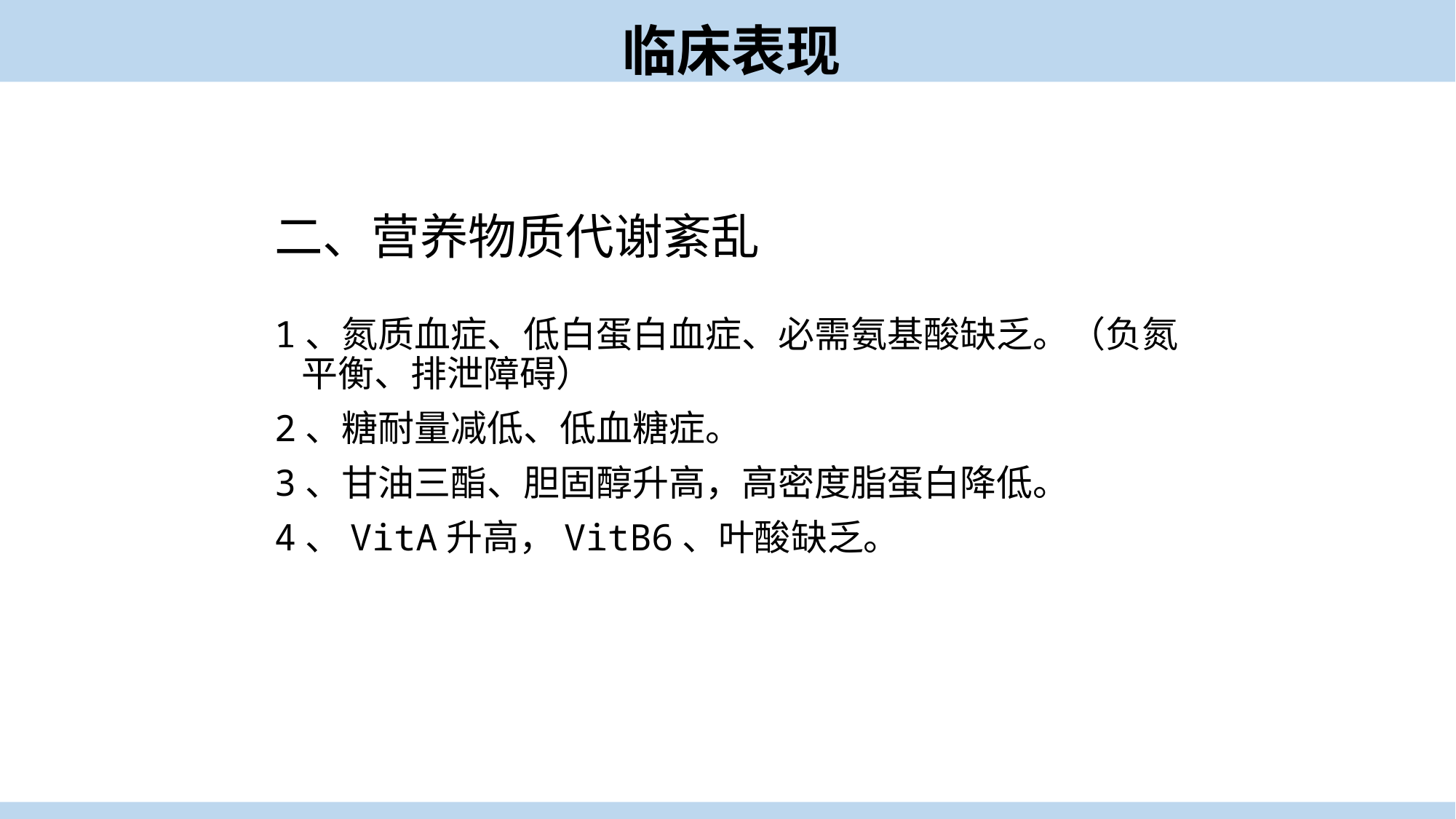

临床表现
二、营养物质代谢紊乱
1、氮质血症、低白蛋白血症、必需氨基酸缺乏。（负氮平衡、排泄障碍）
2、糖耐量减低、低血糖症。
3、甘油三酯、胆固醇升高，高密度脂蛋白降低。
4、VitA升高，VitB6、叶酸缺乏。